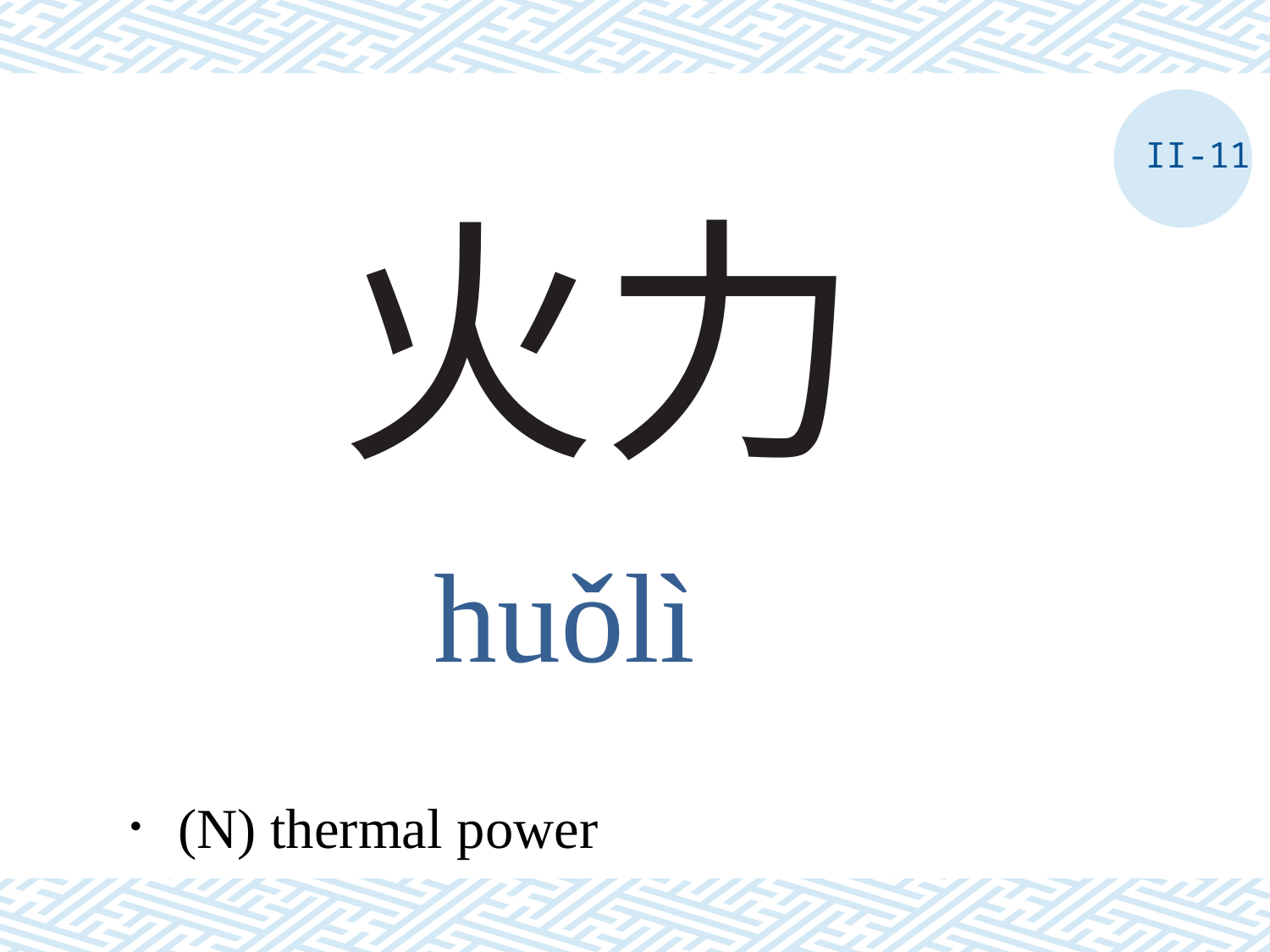

II-11

# 火力
huǒlì
．(N) thermal power